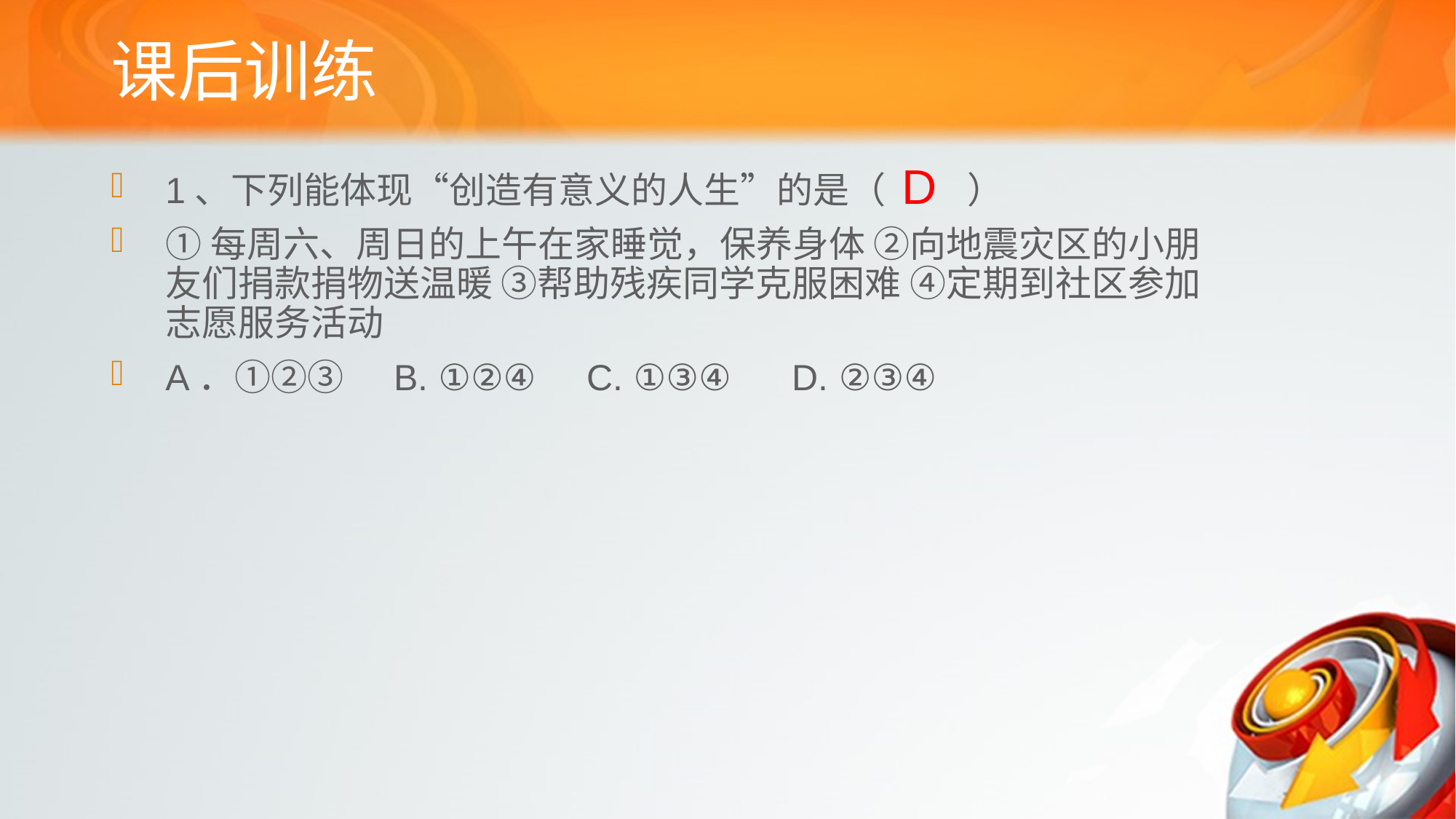

# 课后训练
D
1、下列能体现“创造有意义的人生”的是（          ）
①每周六、周日的上午在家睡觉，保养身体 ②向地震灾区的小朋友们捐款捐物送温暖 ③帮助残疾同学克服困难 ④定期到社区参加志愿服务活动
A．①②③     B. ①②④     C. ①③④      D. ②③④